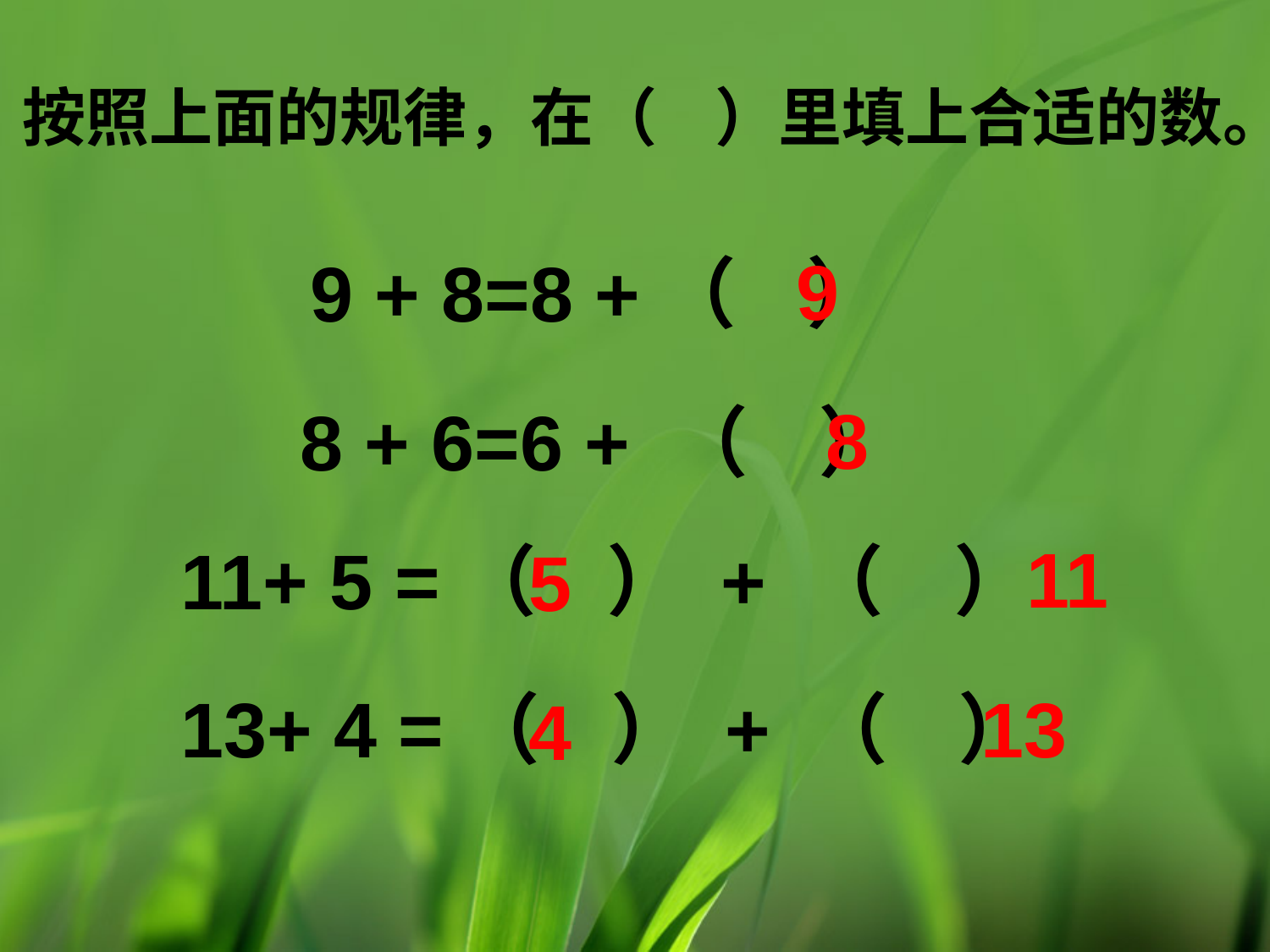

按照上面的规律，在（    ）里填上合适的数。
9
9 + 8=8 +（    ）
8
8 + 6=6 + （    ）
11
11+ 5 =（    ） + （    ）
5
13+ 4 =（    ） + （    ）
13
4